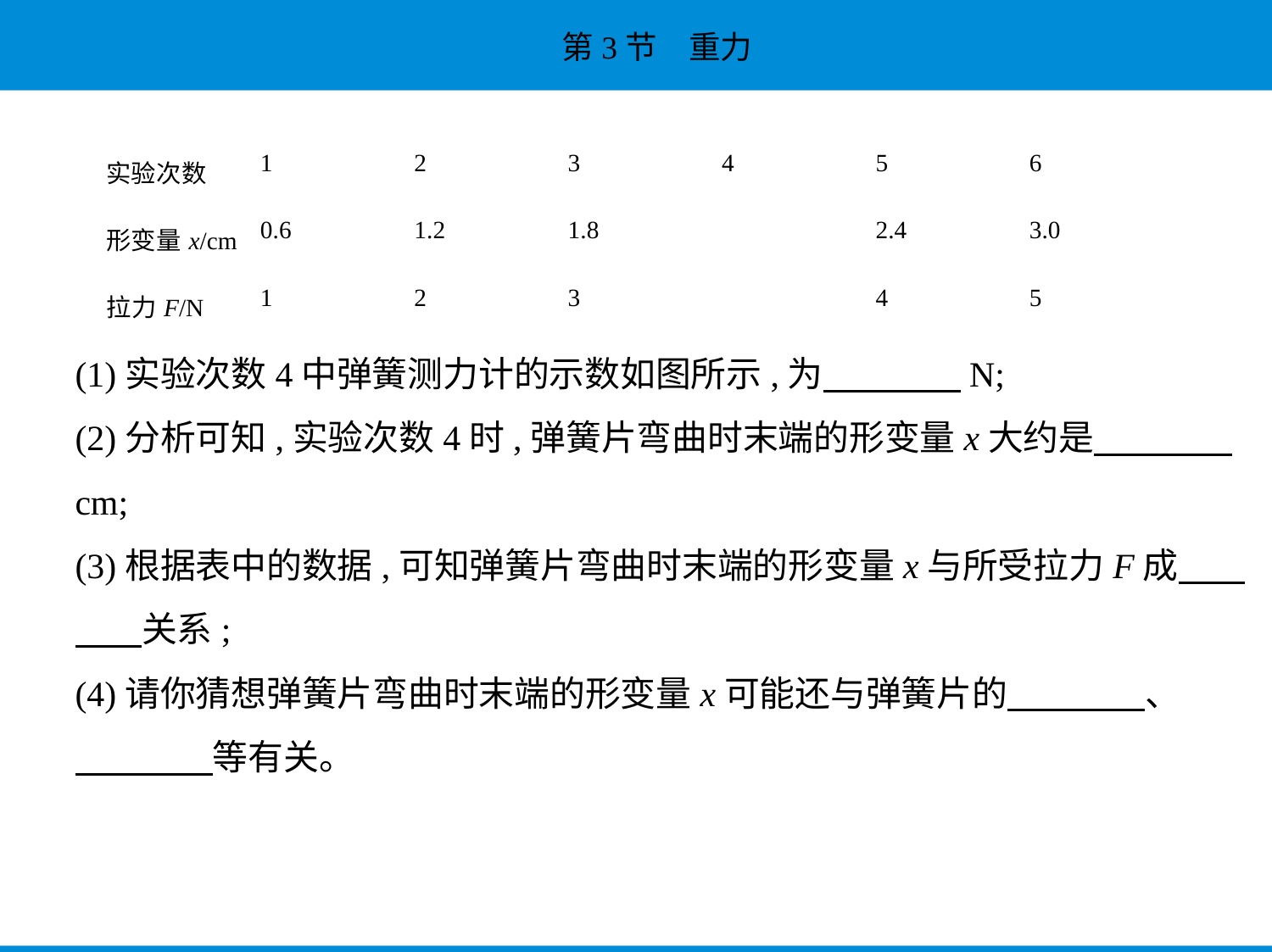

| 实验次数 | 1 | 2 | 3 | 4 | 5 | 6 |
| --- | --- | --- | --- | --- | --- | --- |
| 形变量x/cm | 0.6 | 1.2 | 1.8 |  | 2.4 | 3.0 |
| 拉力F/N | 1 | 2 | 3 |  | 4 | 5 |
(1)实验次数4中弹簧测力计的示数如图所示,为　　　    N;
(2)分析可知,实验次数4时,弹簧片弯曲时末端的形变量x大约是　　　    
cm;
(3)根据表中的数据,可知弹簧片弯曲时末端的形变量x与所受拉力F成　    
　    关系;
(4)请你猜想弹簧片弯曲时末端的形变量x可能还与弹簧片的　　　    、
　　　    等有关。